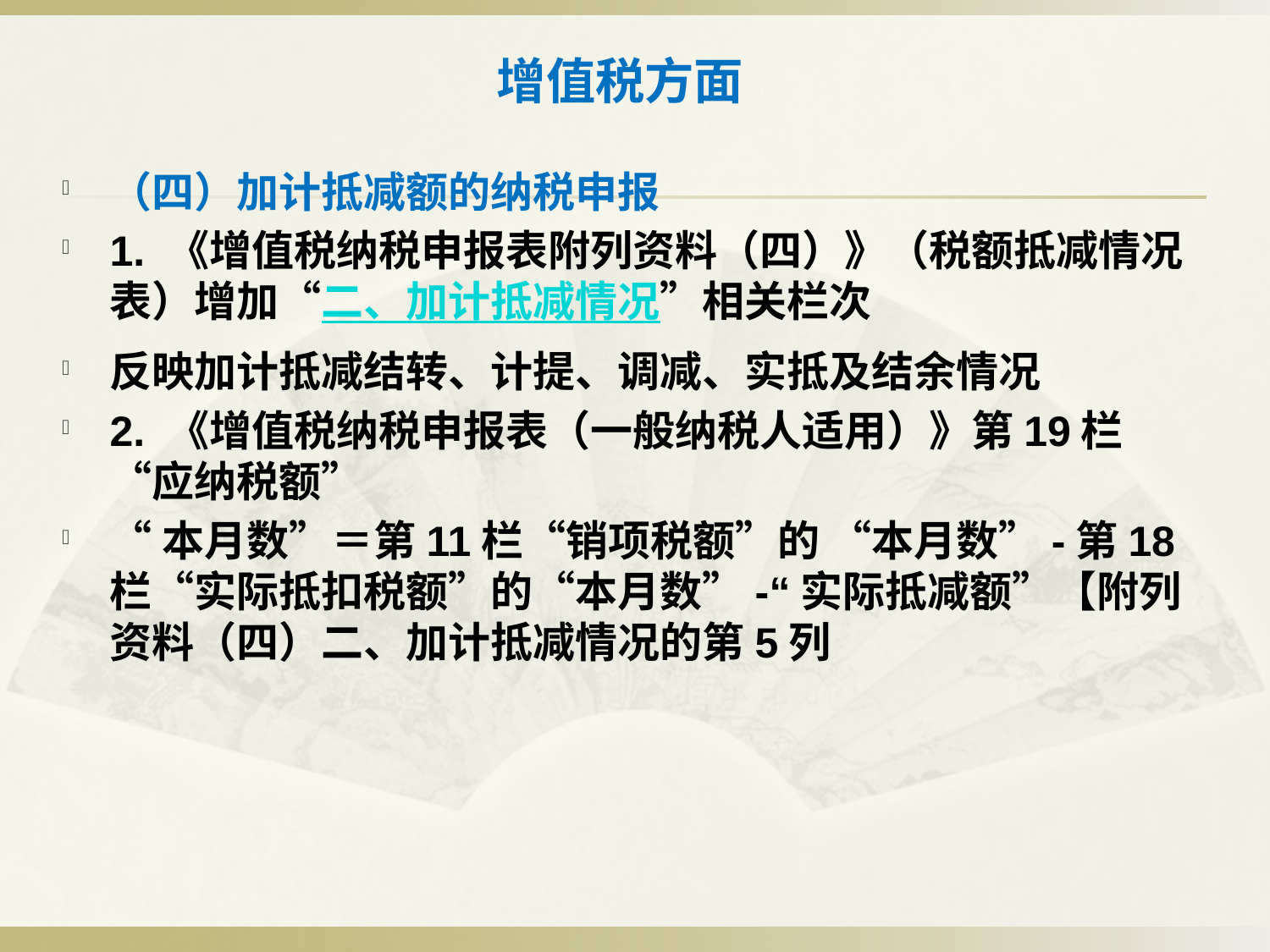

# 增值税方面
（四）加计抵减额的纳税申报
1. 《增值税纳税申报表附列资料（四）》（税额抵减情况表）增加“二、加计抵减情况”相关栏次
反映加计抵减结转、计提、调减、实抵及结余情况
2. 《增值税纳税申报表（一般纳税人适用）》第19栏“应纳税额”
“本月数”＝第11栏“销项税额”的 “本月数”-第18栏“实际抵扣税额”的“本月数”-“实际抵减额”【附列资料（四）二、加计抵减情况的第5列